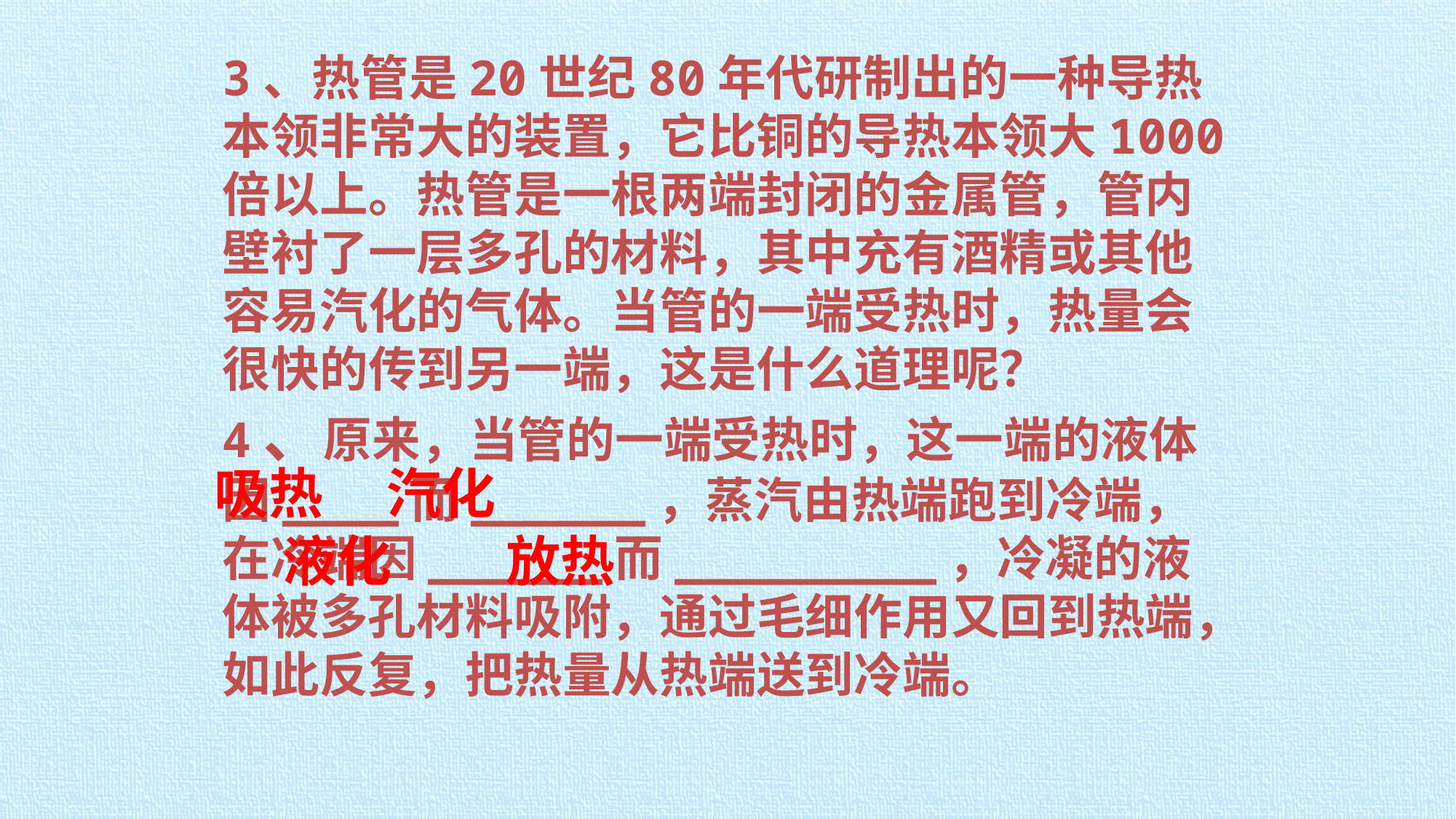

3、热管是20世纪80年代研制出的一种导热本领非常大的装置，它比铜的导热本领大1000倍以上。热管是一根两端封闭的金属管，管内壁衬了一层多孔的材料，其中充有酒精或其他容易汽化的气体。当管的一端受热时，热量会很快的传到另一端，这是什么道理呢？
4、原来，当管的一端受热时，这一端的液体因____而______，蒸汽由热端跑到冷端，在冷端因______而_________，冷凝的液体被多孔材料吸附，通过毛细作用又回到热端，如此反复，把热量从热端送到冷端。
吸热
汽化

液化
放热